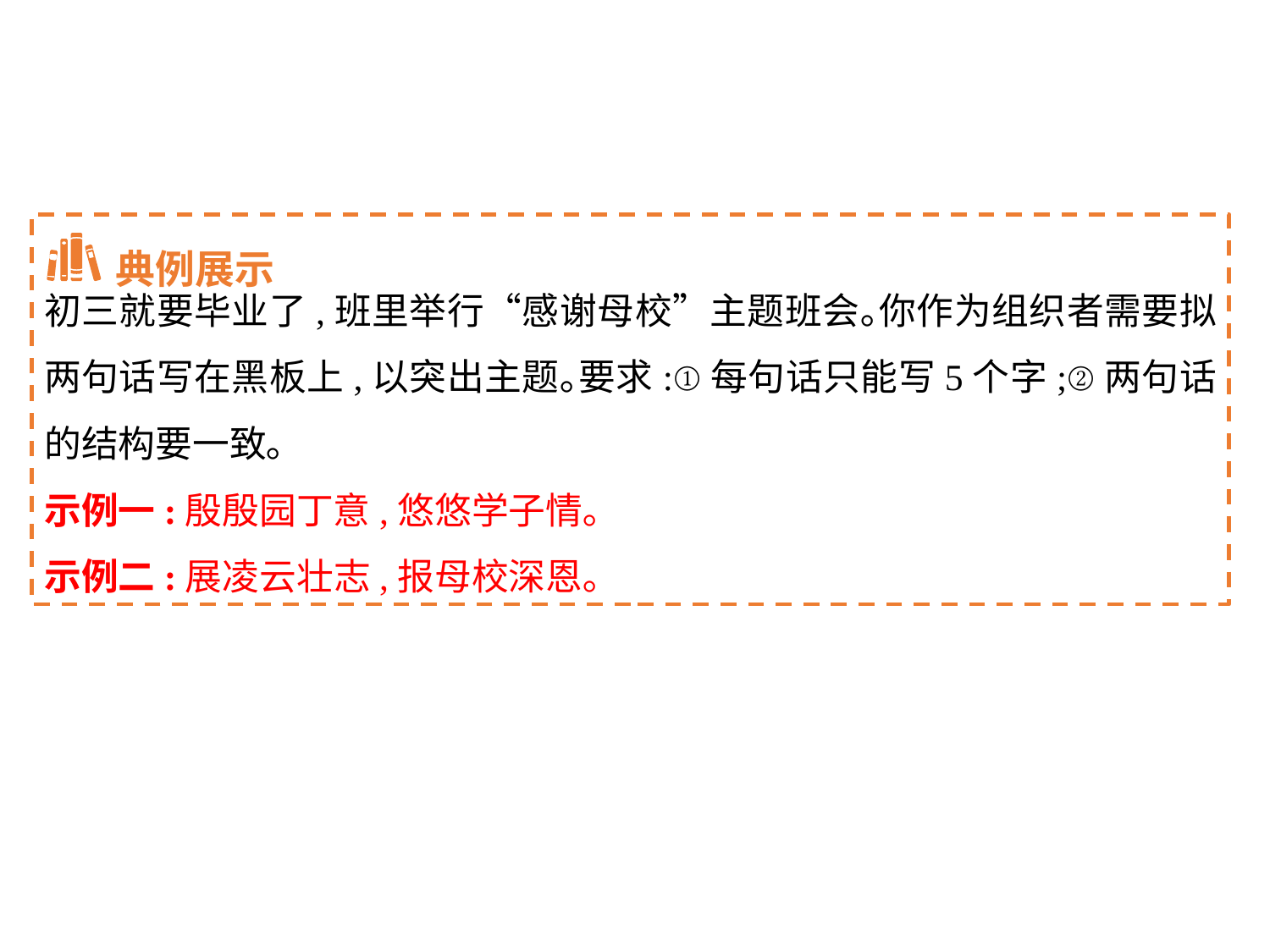

典例展示

初三就要毕业了,班里举行“感谢母校”主题班会｡你作为组织者需要拟两句话写在黑板上,以突出主题｡要求:①每句话只能写5个字;②两句话的结构要一致｡
示例一:殷殷园丁意,悠悠学子情｡
示例二:展凌云壮志,报母校深恩｡